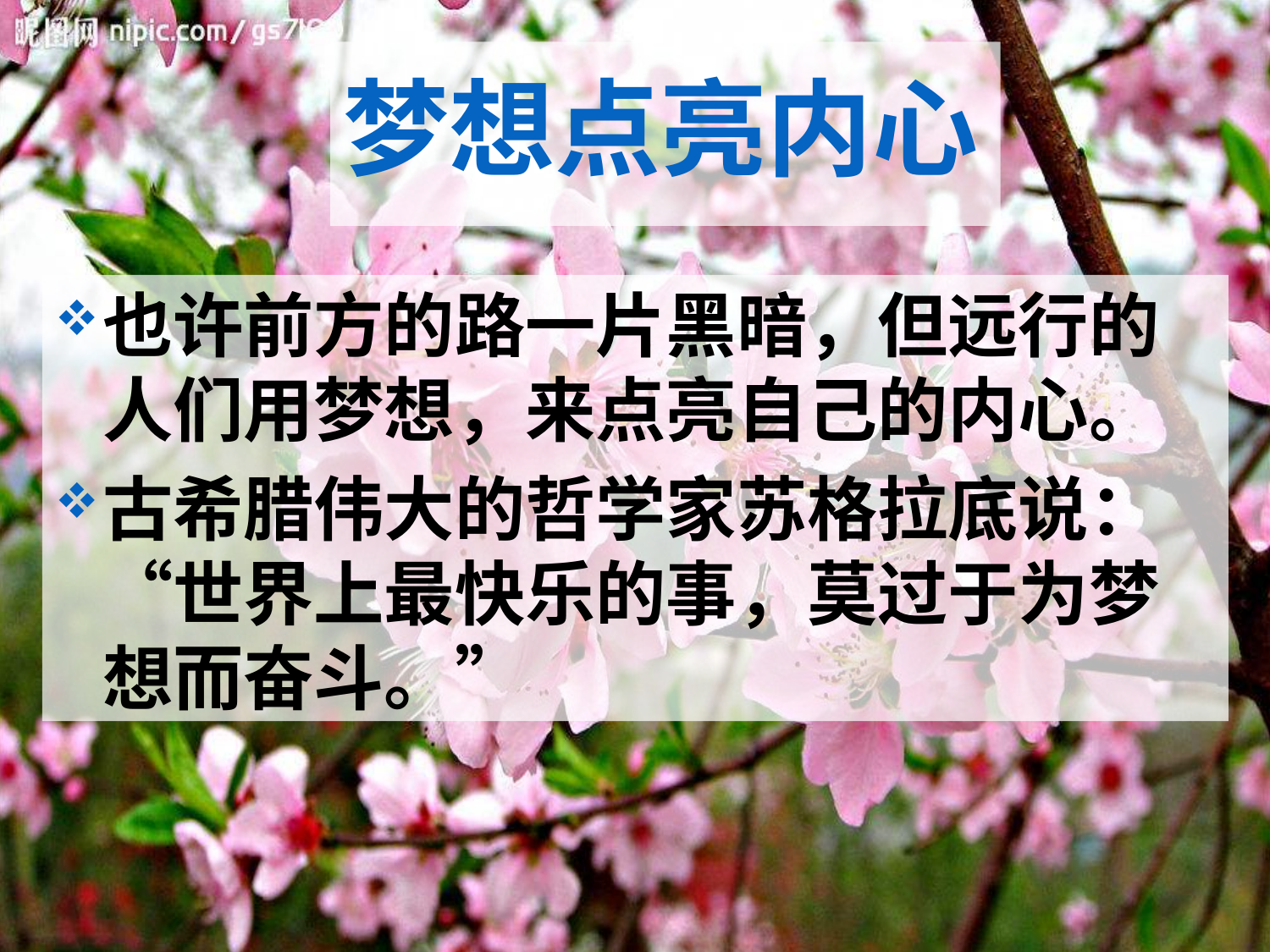

# 梦想点亮内心
也许前方的路一片黑暗，但远行的人们用梦想，来点亮自己的内心。
古希腊伟大的哲学家苏格拉底说：“世界上最快乐的事，莫过于为梦想而奋斗。”